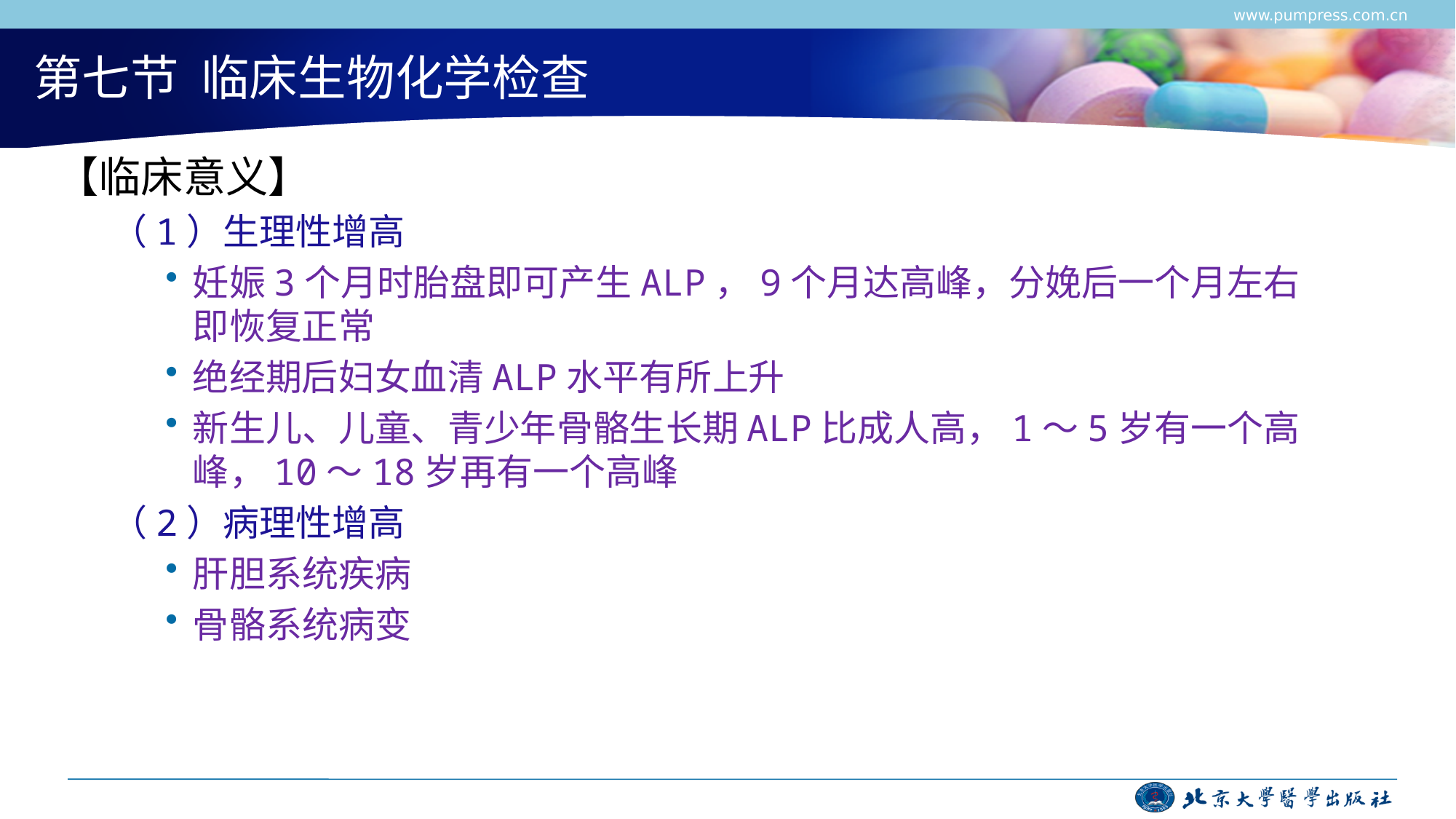

www.pumpress.com.cn
# 第七节  临床生物化学检查
【临床意义】
（1）生理性增高
妊娠3个月时胎盘即可产生ALP，9个月达高峰，分娩后一个月左右即恢复正常
绝经期后妇女血清ALP水平有所上升
新生儿、儿童、青少年骨骼生长期ALP比成人高，1～5岁有一个高峰，10～18岁再有一个高峰
（2）病理性增高
肝胆系统疾病
骨骼系统病变